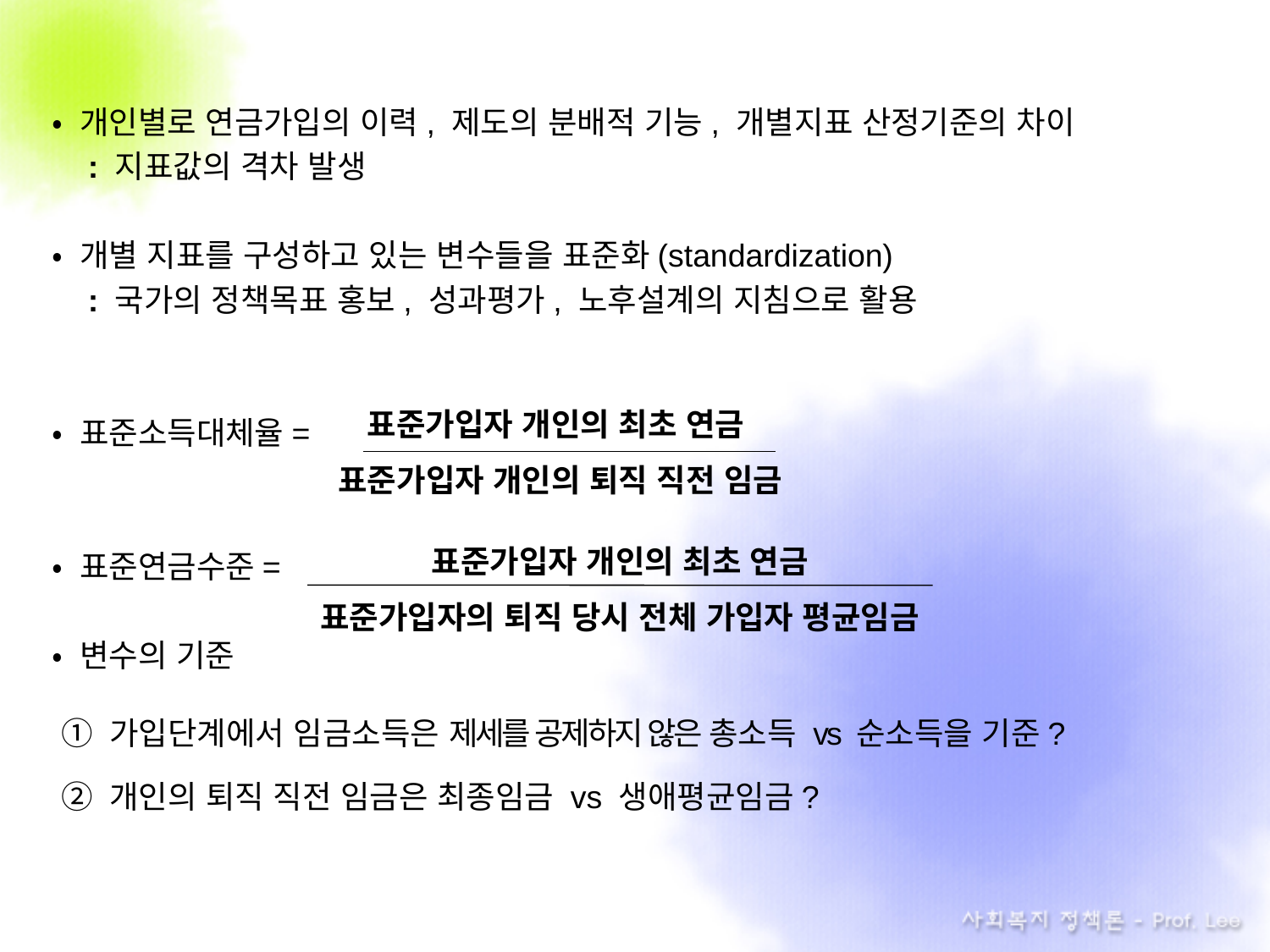

• 개인별로 연금가입의 이력, 제도의 분배적 기능, 개별지표 산정기준의 차이
    : 지표값의 격차 발생

• 개별 지표를 구성하고 있는 변수들을 표준화(standardization)
    : 국가의 정책목표 홍보, 성과평가, 노후설계의 지침으로 활용

• 표준소득대체율=

• 표준연금수준=

• 변수의 기준

 ① 가입단계에서 임금소득은 제세를 공제하지 않은 총소득 vs 순소득을 기준?
 ② 개인의 퇴직 직전 임금은 최종임금 vs 생애평균임금?
표준가입자 개인의 최초 연금
표준가입자 개인의 퇴직 직전 임금
표준가입자 개인의 최초 연금
표준가입자의 퇴직 당시 전체 가입자 평균임금